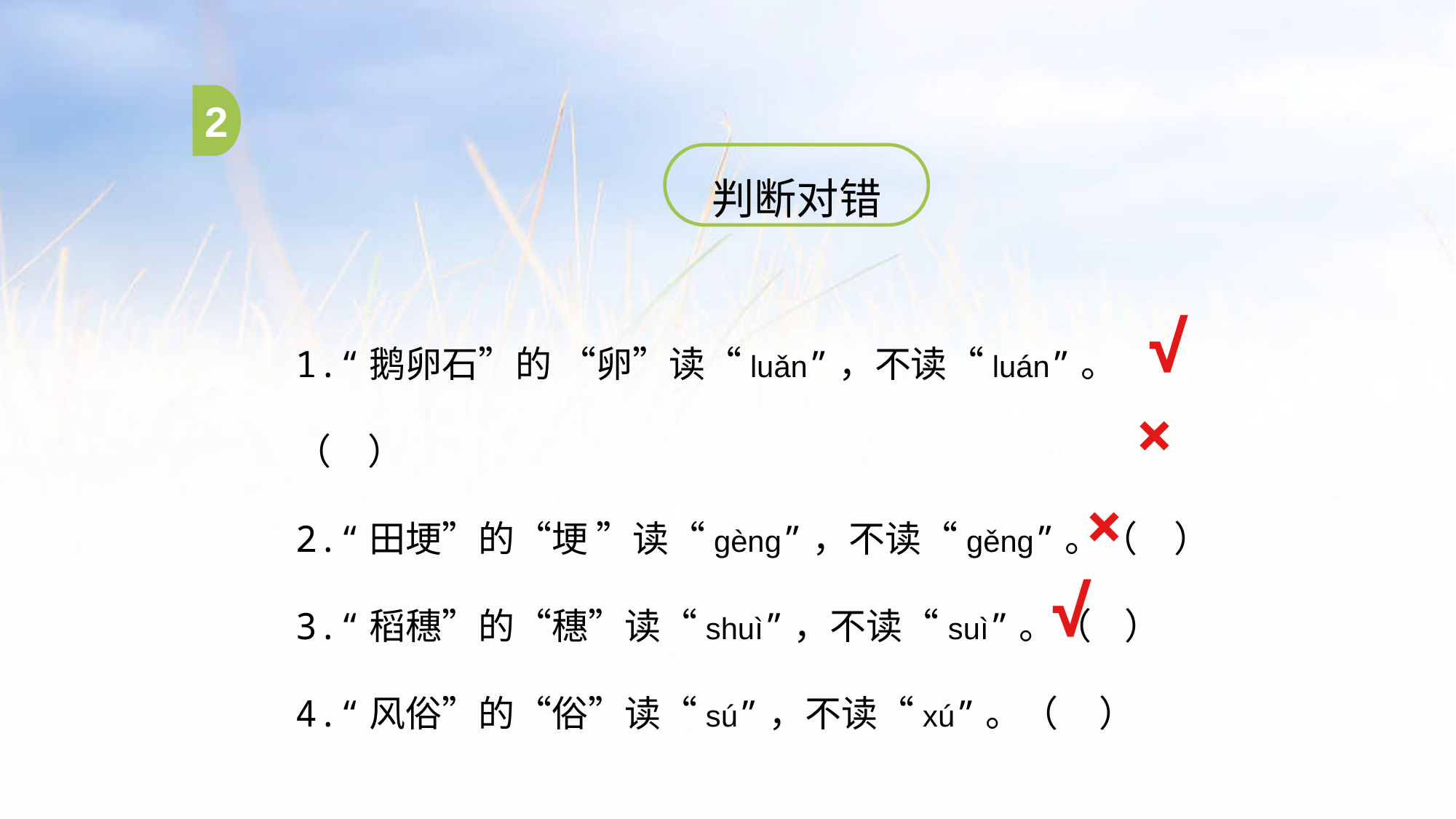

2
判断对错
1.“鹅卵石”的 “卵”读“luǎn”，不读“luán”。（　）
2.“田埂”的“埂 ”读“gèng”，不读“gěng”。（　）
3.“稻穗”的“穗”读“shuì”，不读“suì”。（    ）
4.“风俗”的“俗”读“sú”，不读“xú”。（     ）
√
×
×
√